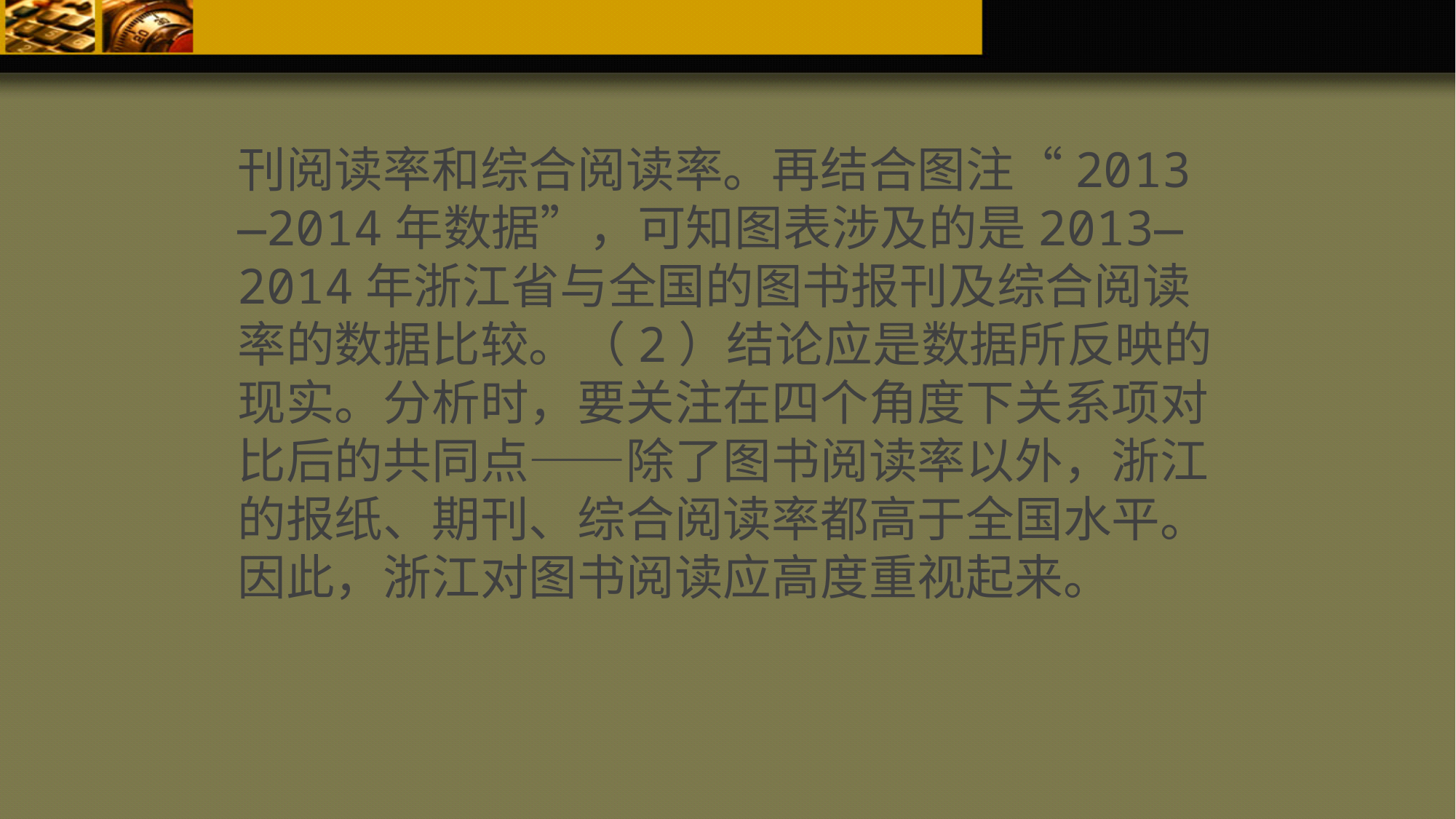

刊阅读率和综合阅读率。再结合图注“2013—2014年数据”，可知图表涉及的是2013—2014年浙江省与全国的图书报刊及综合阅读率的数据比较。（2）结论应是数据所反映的现实。分析时，要关注在四个角度下关系项对比后的共同点——除了图书阅读率以外，浙江的报纸、期刊、综合阅读率都高于全国水平。因此，浙江对图书阅读应高度重视起来。